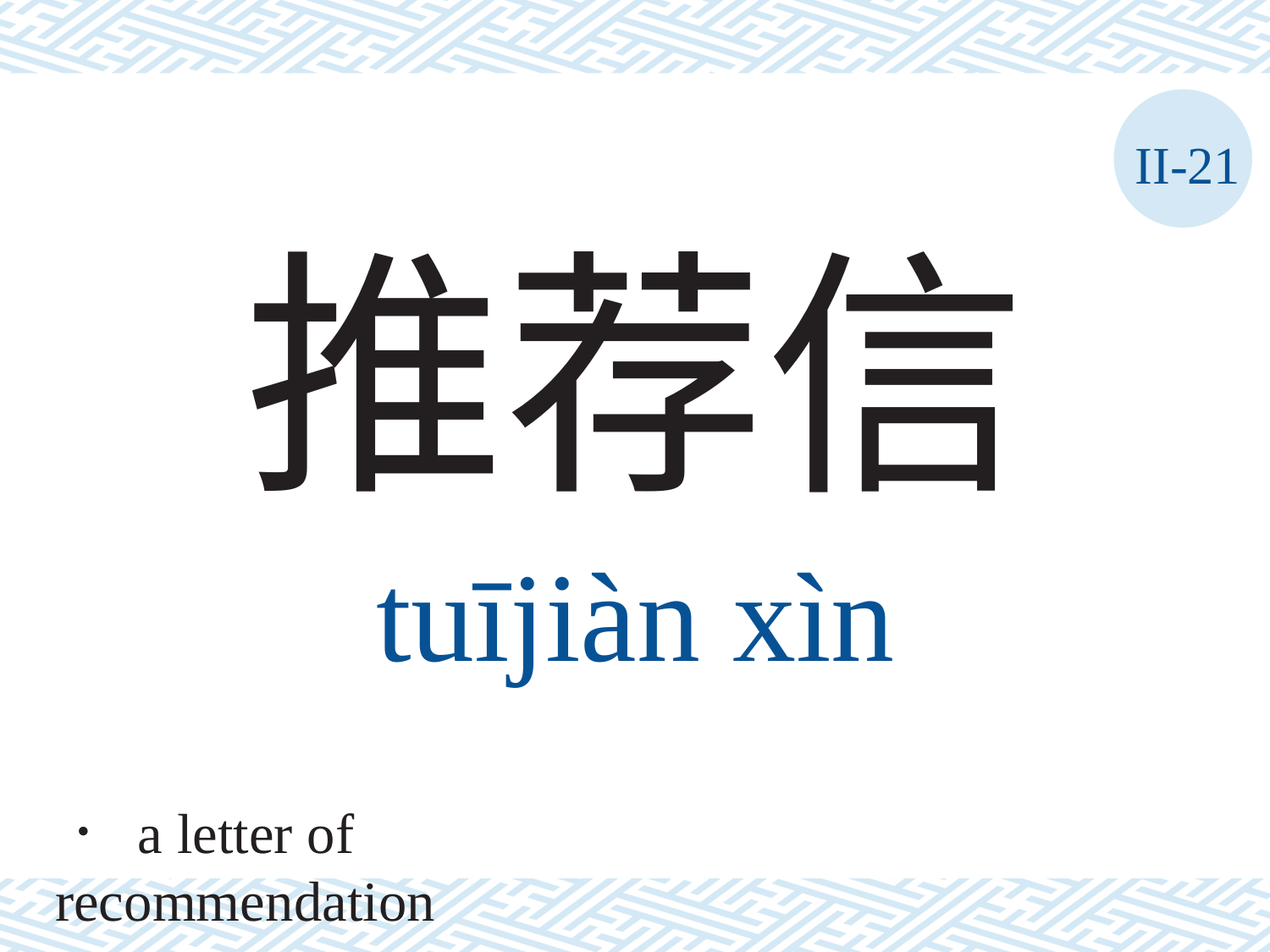

II-21
推荐信
tuījiàn	xìn
． a letter of recommendation